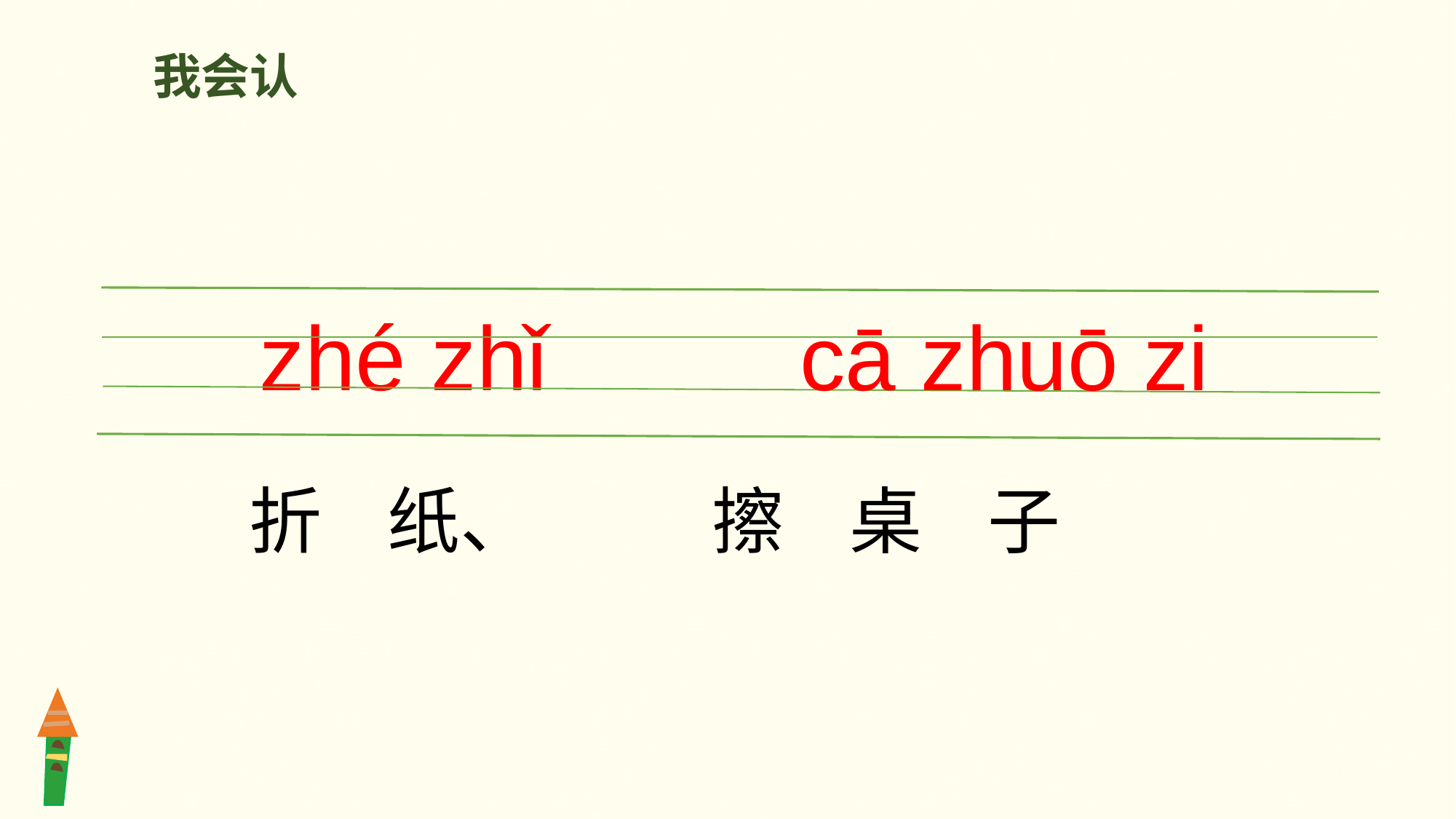

我会认
zhé zhǐ
cā zhuō zi
折    纸、           擦    桌    子